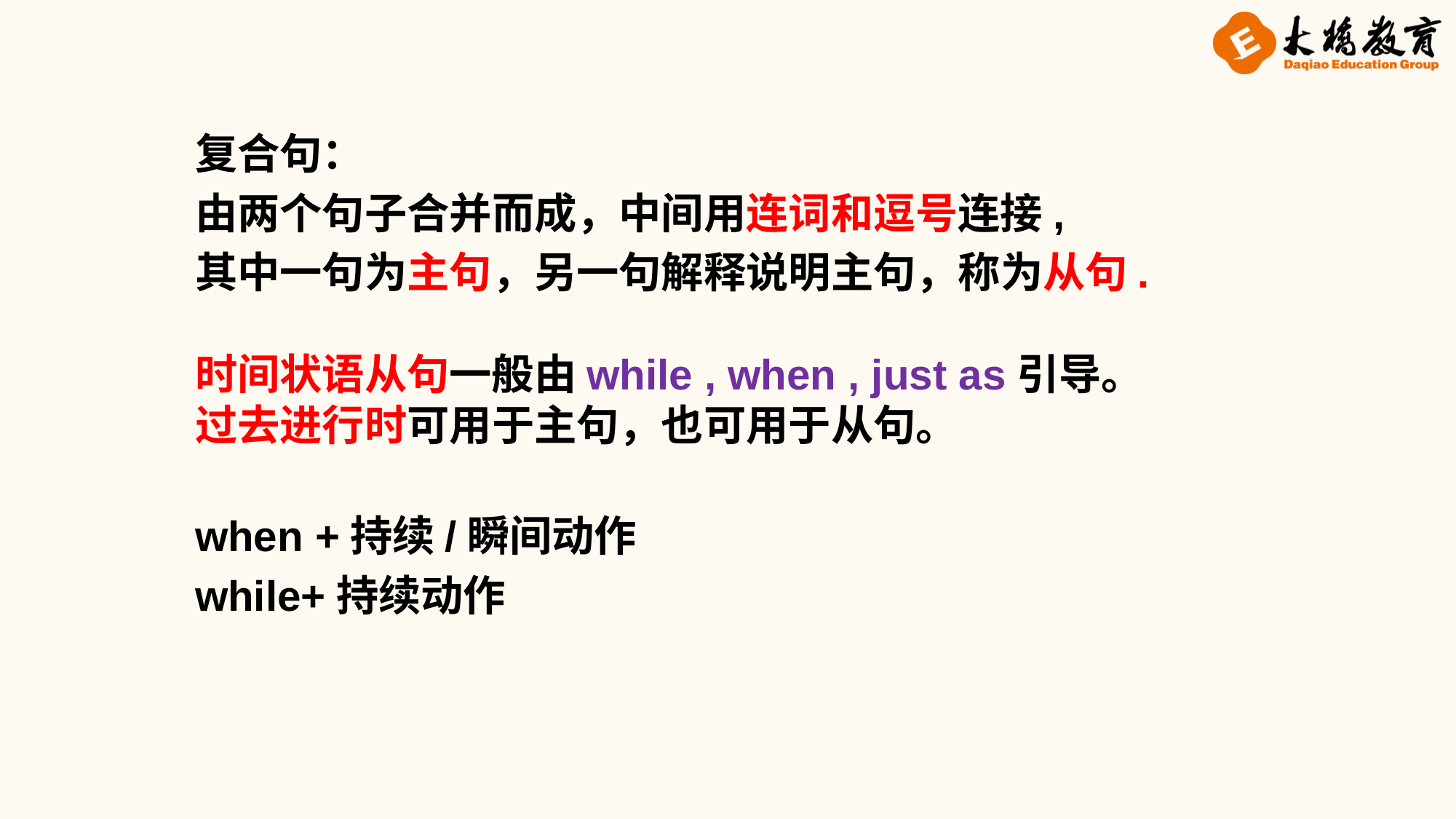

复合句：
由两个句子合并而成，中间用连词和逗号连接,
其中一句为主句，另一句解释说明主句，称为从句.

时间状语从句一般由while , when , just as引导。
过去进行时可用于主句，也可用于从句。

when +持续/瞬间动作
while+持续动作